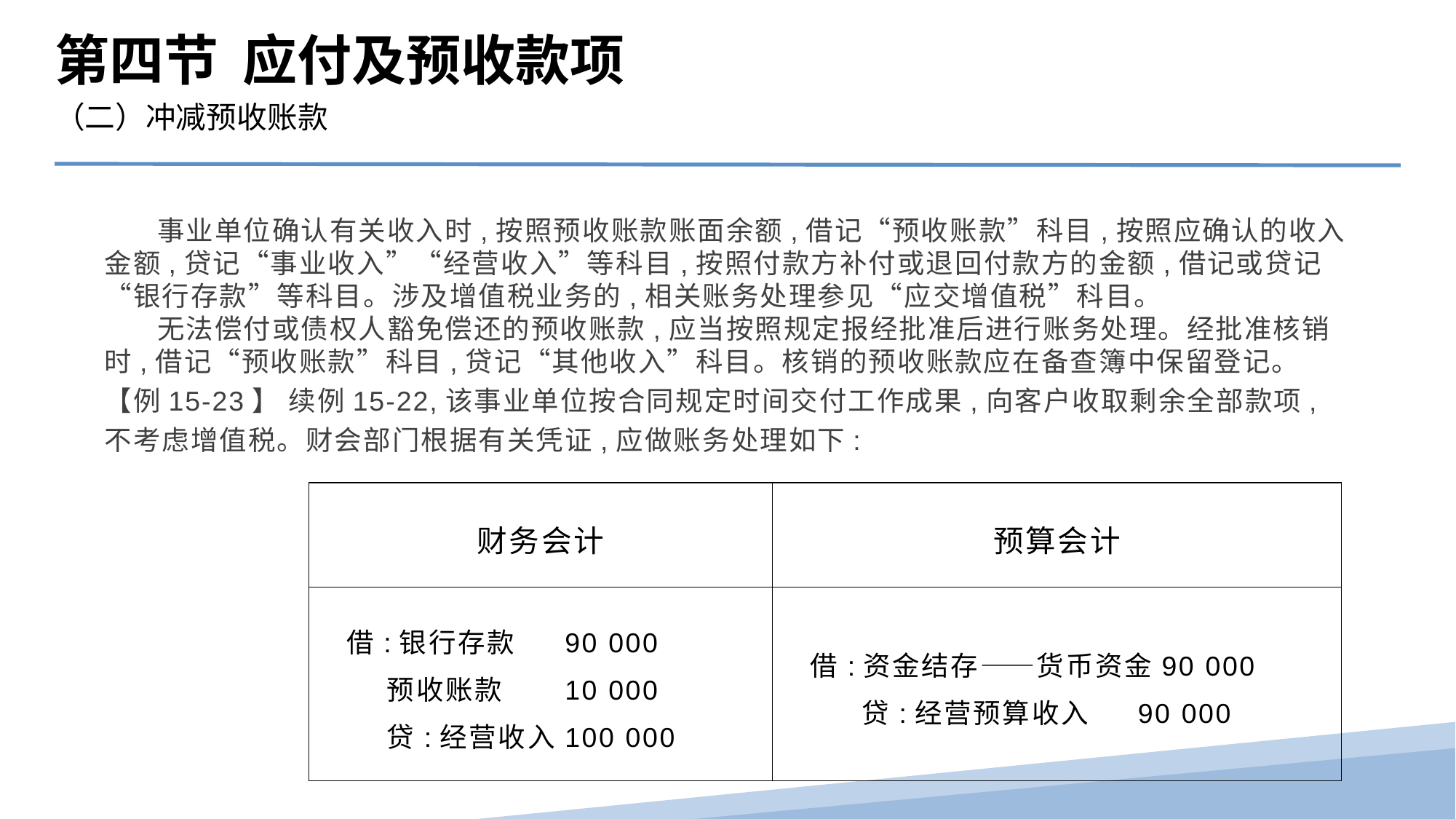

第四节  应付及预收款项
（二）冲减预收账款
      事业单位确认有关收入时,按照预收账款账面余额,借记“预收账款”科目,按照应确认的收入金额,贷记“事业收入”“经营收入”等科目,按照付款方补付或退回付款方的金额,借记或贷记“银行存款”等科目。涉及增值税业务的,相关账务处理参见“应交增值税”科目。
      无法偿付或债权人豁免偿还的预收账款,应当按照规定报经批准后进行账务处理。经批准核销时,借记“预收账款”科目,贷记“其他收入”科目。核销的预收账款应在备查簿中保留登记。
【例15-23】 续例15-22,该事业单位按合同规定时间交付工作成果,向客户收取剩余全部款项,不考虑增值税。财会部门根据有关凭证,应做账务处理如下:
| 财务会计 | 预算会计 |
| --- | --- |
| 借:银行存款 90 000 预收账款 10 000 贷:经营收入 100 000 | 借:资金结存——货币资金90 000 贷:经营预算收入 90 000 |